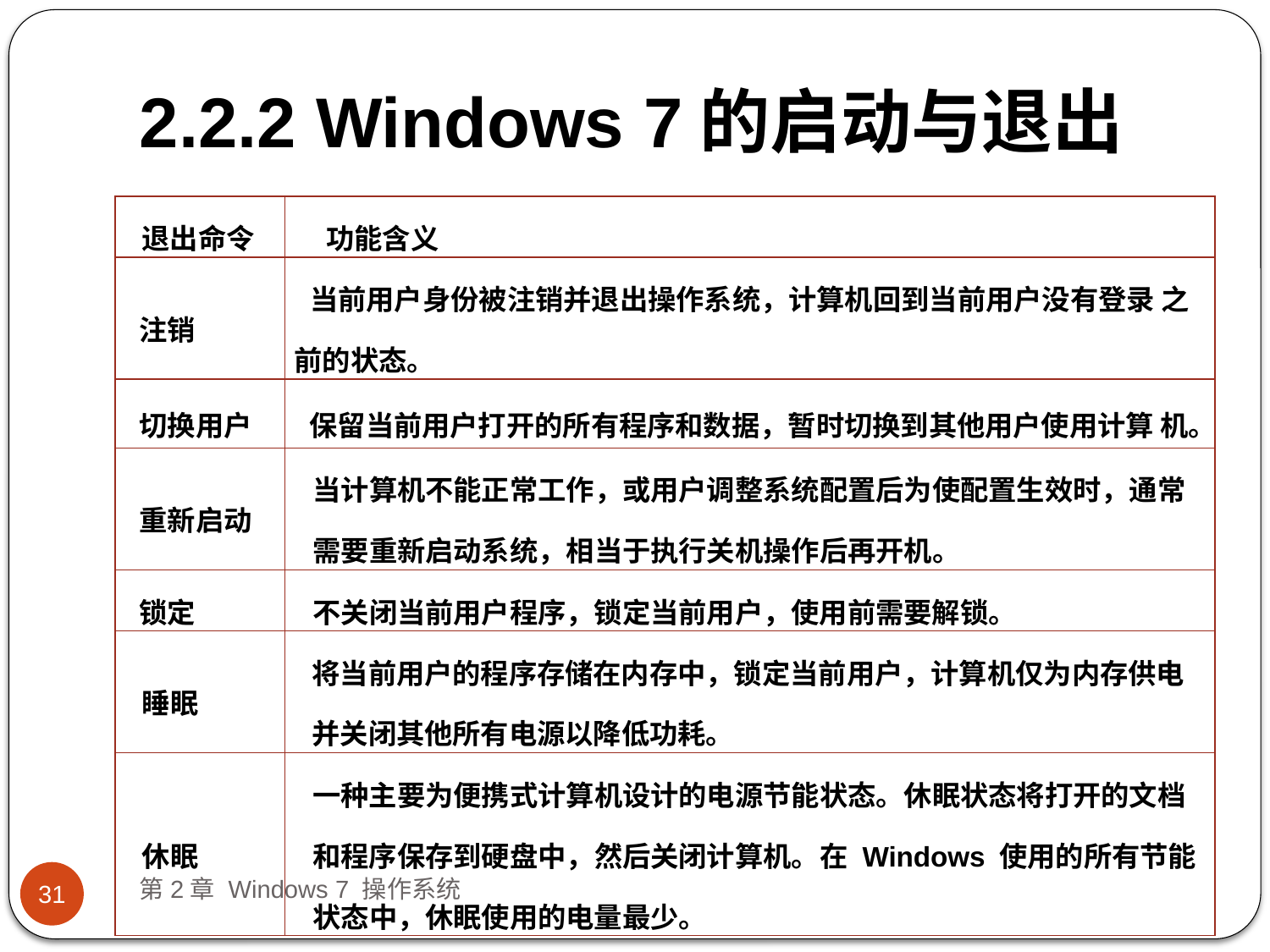

# 2.2.2 Windows 7的启动与退出
| 退出命令 | 功能含义 |
| --- | --- |
| 注销 | 当前用户身份被注销并退出操作系统，计算机回到当前用户没有登录 之前的状态。 |
| 切换用户 | 保留当前用户打开的所有程序和数据，暂时切换到其他用户使用计算 机。 |
| 重新启动 | 当计算机不能正常工作，或用户调整系统配置后为使配置生效时，通常需要重新启动系统，相当于执行关机操作后再开机。 |
| 锁定 | 不关闭当前用户程序，锁定当前用户，使用前需要解锁。 |
| 睡眠 | 将当前用户的程序存储在内存中，锁定当前用户，计算机仅为内存供电并关闭其他所有电源以降低功耗。 |
| 休眠 | 一种主要为便携式计算机设计的电源节能状态。休眠状态将打开的文档和程序保存到硬盘中，然后关闭计算机。在 Windows 使用的所有节能状态中，休眠使用的电量最少。 |
第2章 Windows 7 操作系统
31